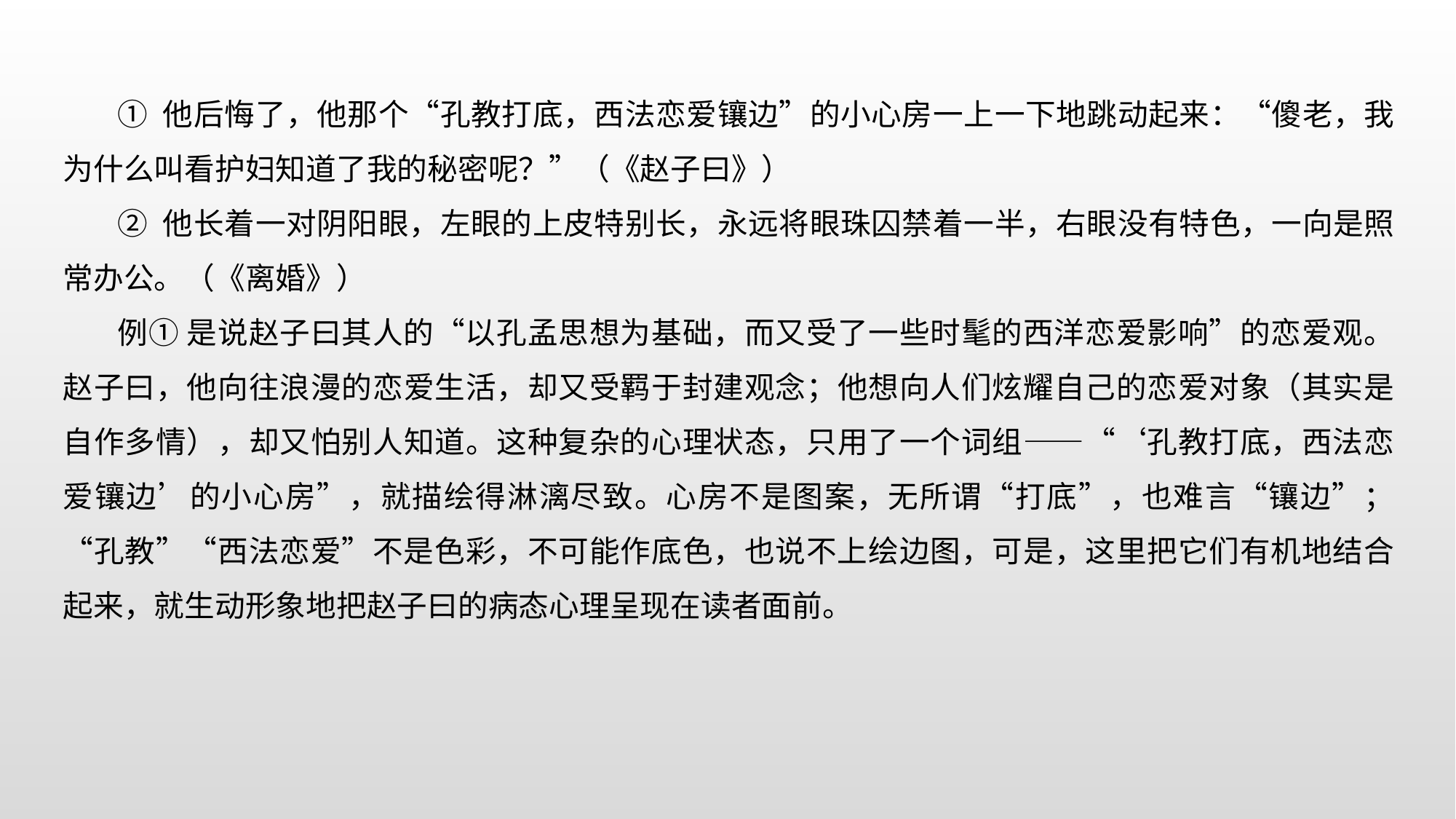

① 他后悔了，他那个“孔教打底，西法恋爱镶边”的小心房一上一下地跳动起来：“傻老，我为什么叫看护妇知道了我的秘密呢？”（《赵子曰》）
② 他长着一对阴阳眼，左眼的上皮特别长，永远将眼珠囚禁着一半，右眼没有特色，一向是照常办公。（《离婚》）
例① 是说赵子曰其人的“以孔孟思想为基础，而又受了一些时髦的西洋恋爱影响”的恋爱观。赵子曰，他向往浪漫的恋爱生活，却又受羁于封建观念；他想向人们炫耀自己的恋爱对象（其实是自作多情），却又怕别人知道。这种复杂的心理状态，只用了一个词组——“‘孔教打底，西法恋爱镶边’的小心房”，就描绘得淋漓尽致。心房不是图案，无所谓“打底”，也难言“镶边”；“孔教”“西法恋爱”不是色彩，不可能作底色，也说不上绘边图，可是，这里把它们有机地结合起来，就生动形象地把赵子曰的病态心理呈现在读者面前。